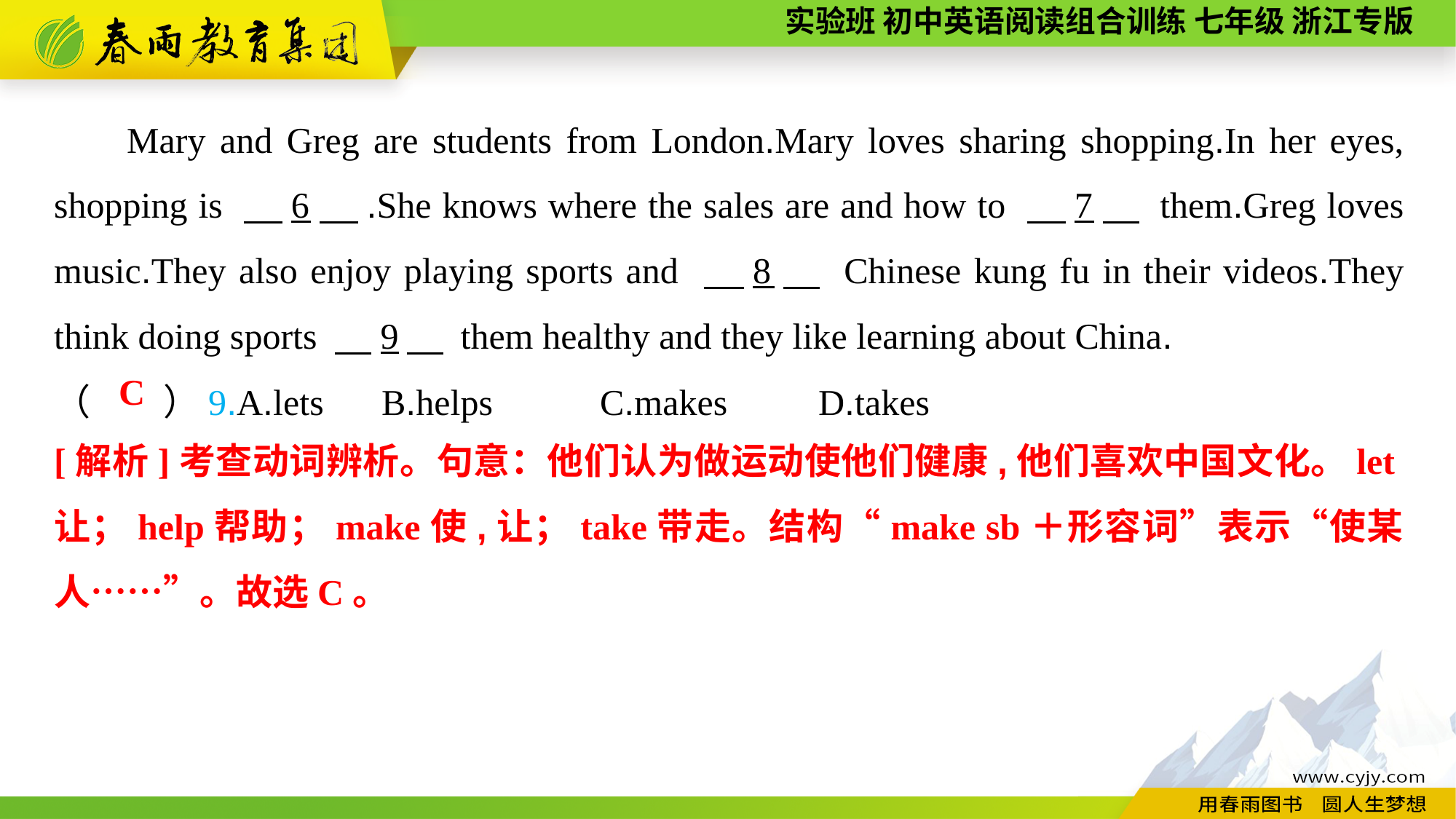

Mary and Greg are students from London.Mary loves sharing shopping.In her eyes, shopping is 　6　.She knows where the sales are and how to 　7　 them.Greg loves music.They also enjoy playing sports and 　8　 Chinese kung fu in their videos.They think doing sports 　9　 them healthy and they like learning about China.
（　　）9.A.lets	B.helps	C.makes	D.takes
C
[解析]考查动词辨析。句意：他们认为做运动使他们健康,他们喜欢中国文化。let让；help帮助；make使,让；take带走。结构“make sb＋形容词”表示“使某人……”。故选C。